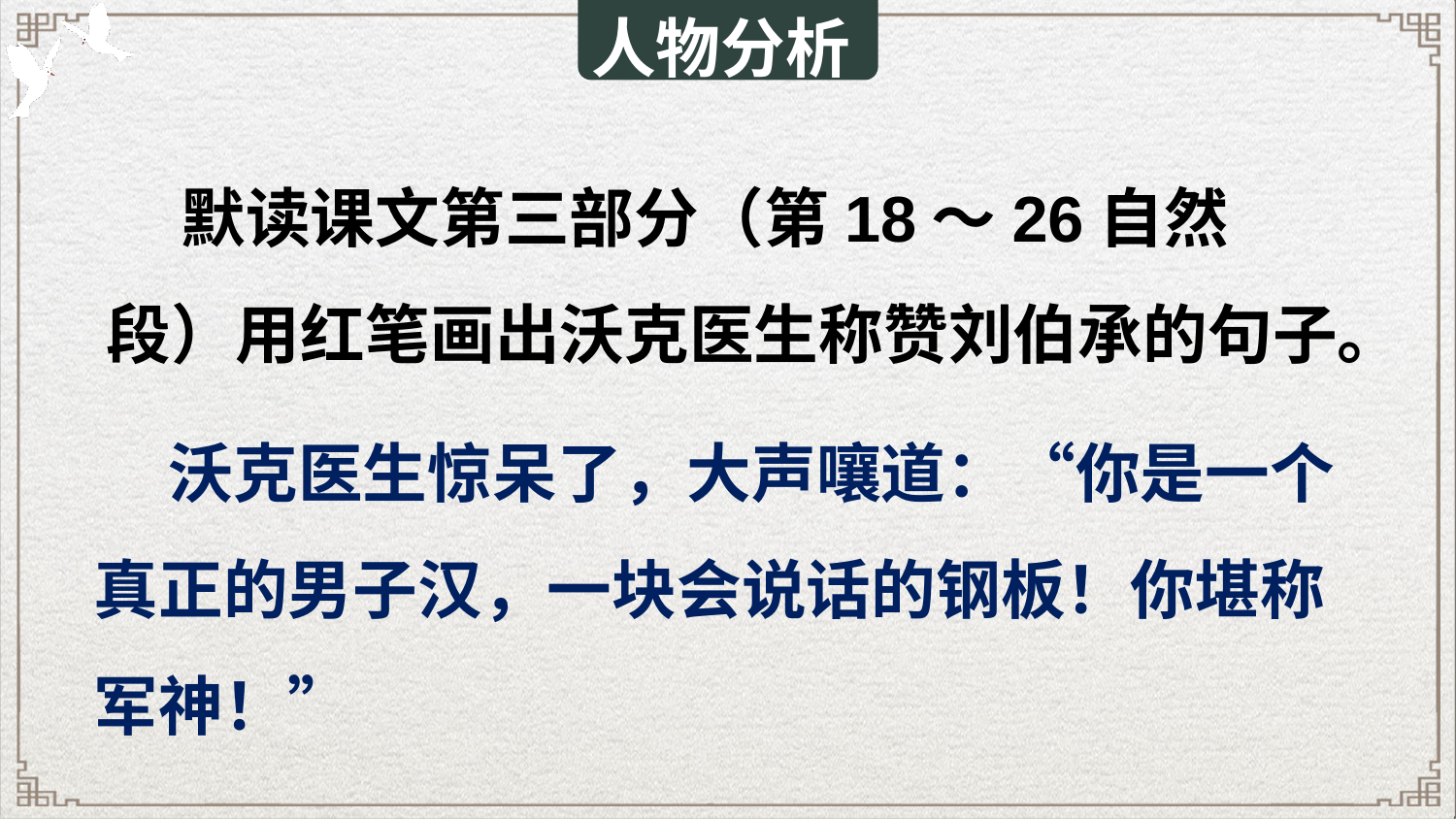

人物分析
    默读课文第三部分（第18～26自然段）用红笔画出沃克医生称赞刘伯承的句子。
    沃克医生惊呆了，大声嚷道：“你是一个真正的男子汉，一块会说话的钢板！你堪称军神！”